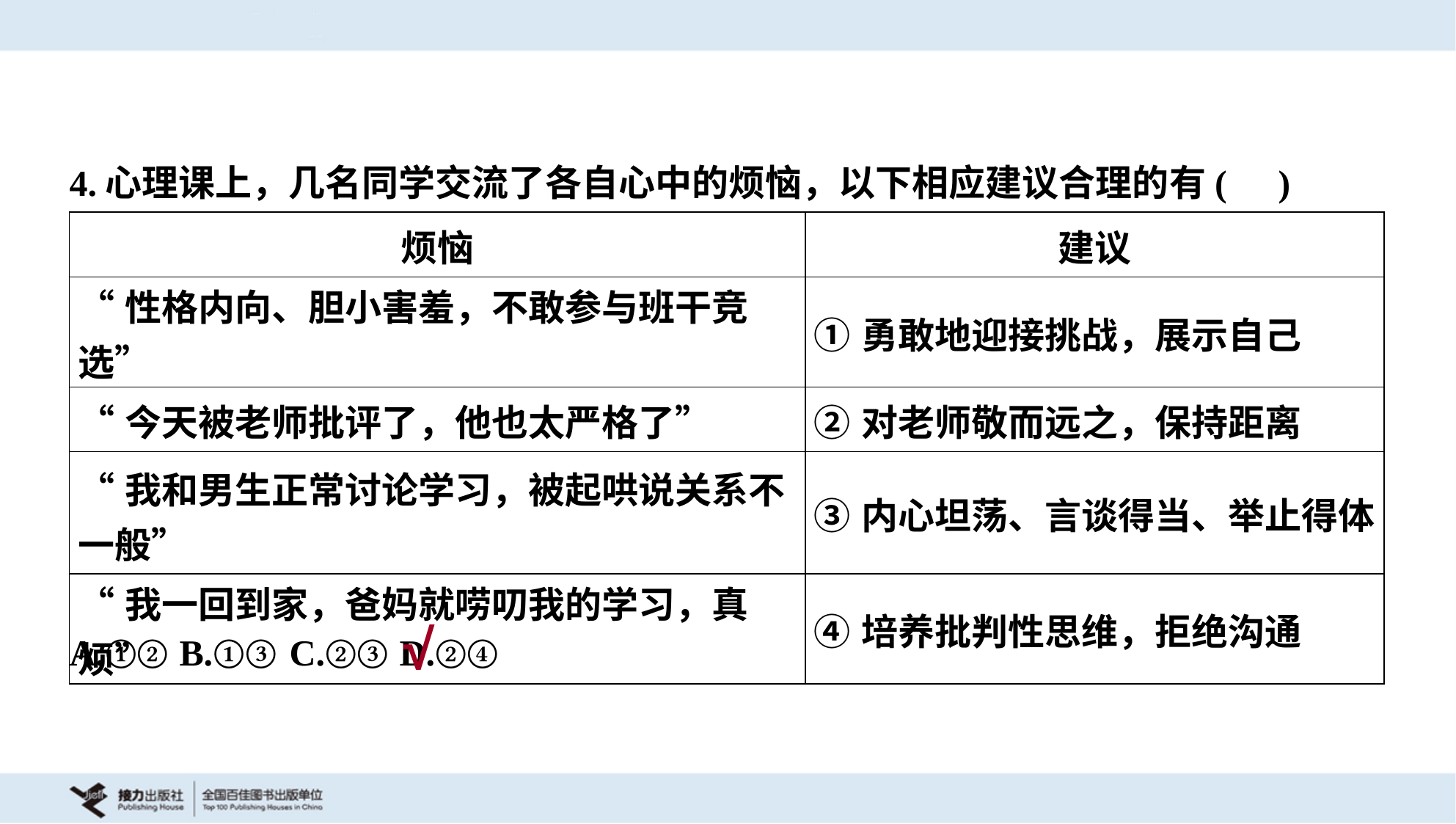

4.心理课上，几名同学交流了各自心中的烦恼，以下相应建议合理的有(     )
| 烦恼 | 建议 |
| --- | --- |
| “性格内向、胆小害羞，不敢参与班干竞选” | ①勇敢地迎接挑战，展示自己 |
| “今天被老师批评了，他也太严格了” | ②对老师敬而远之，保持距离 |
| “我和男生正常讨论学习，被起哄说关系不 一般” | ③内心坦荡、言谈得当、举止得体 |
| “我一回到家，爸妈就唠叨我的学习，真烦” | ④培养批判性思维，拒绝沟通 |
A.①②	B.①③	C.②③	D.②④
√